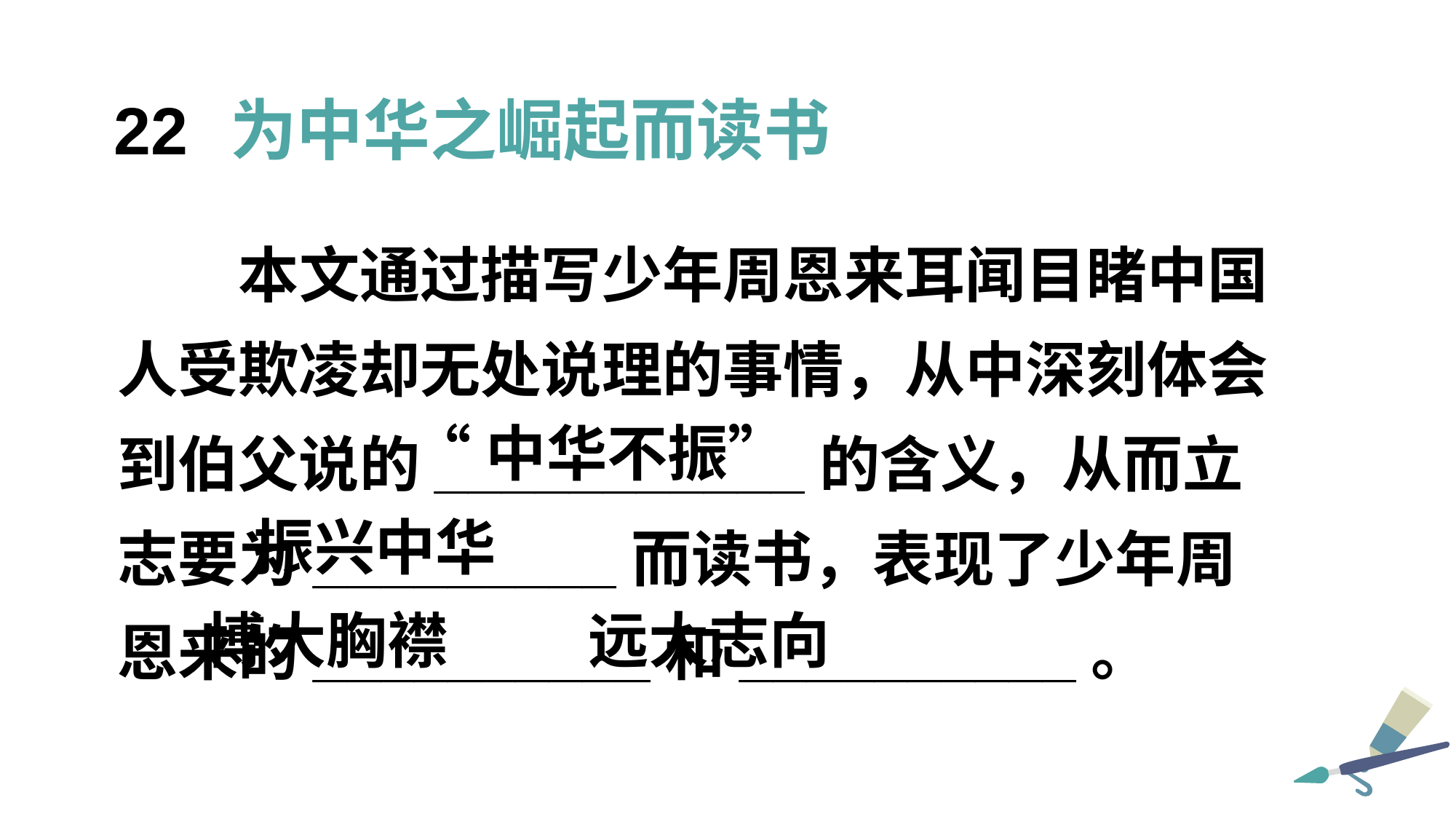

22
为中华之崛起而读书
本文通过描写少年周恩来耳闻目睹中国人受欺凌却无处说理的事情，从中深刻体会到伯父说的___________的含义，从而立志要为_________而读书，表现了少年周恩来的__________和__________。
“中华不振”
振兴中华
博大胸襟
远大志向